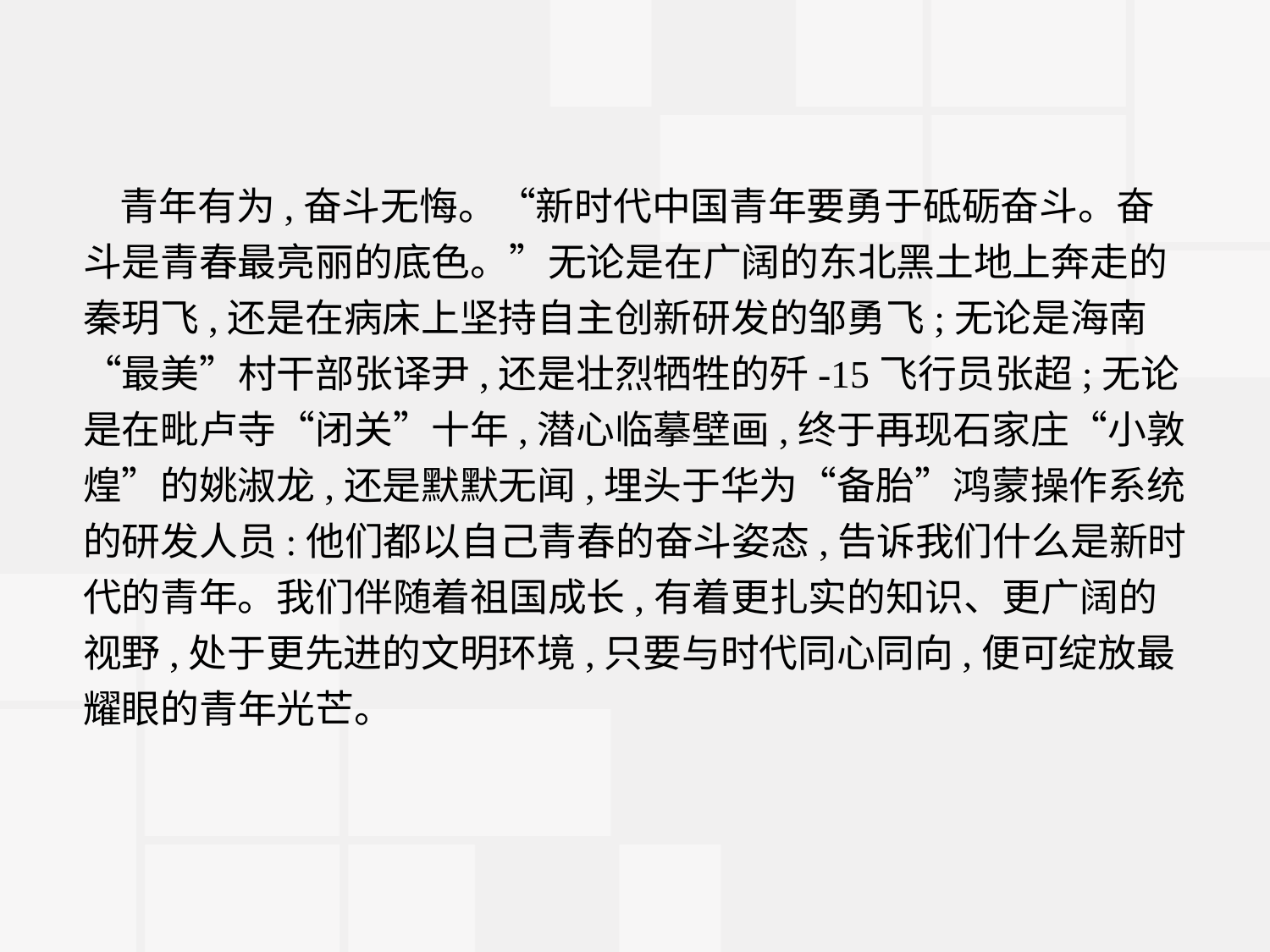

青年有为,奋斗无悔。“新时代中国青年要勇于砥砺奋斗。奋斗是青春最亮丽的底色。”无论是在广阔的东北黑土地上奔走的秦玥飞,还是在病床上坚持自主创新研发的邹勇飞;无论是海南“最美”村干部张译尹,还是壮烈牺牲的歼-15飞行员张超;无论是在毗卢寺“闭关”十年,潜心临摹壁画,终于再现石家庄“小敦煌”的姚淑龙,还是默默无闻,埋头于华为“备胎”鸿蒙操作系统的研发人员:他们都以自己青春的奋斗姿态,告诉我们什么是新时代的青年。我们伴随着祖国成长,有着更扎实的知识、更广阔的视野,处于更先进的文明环境,只要与时代同心同向,便可绽放最耀眼的青年光芒。